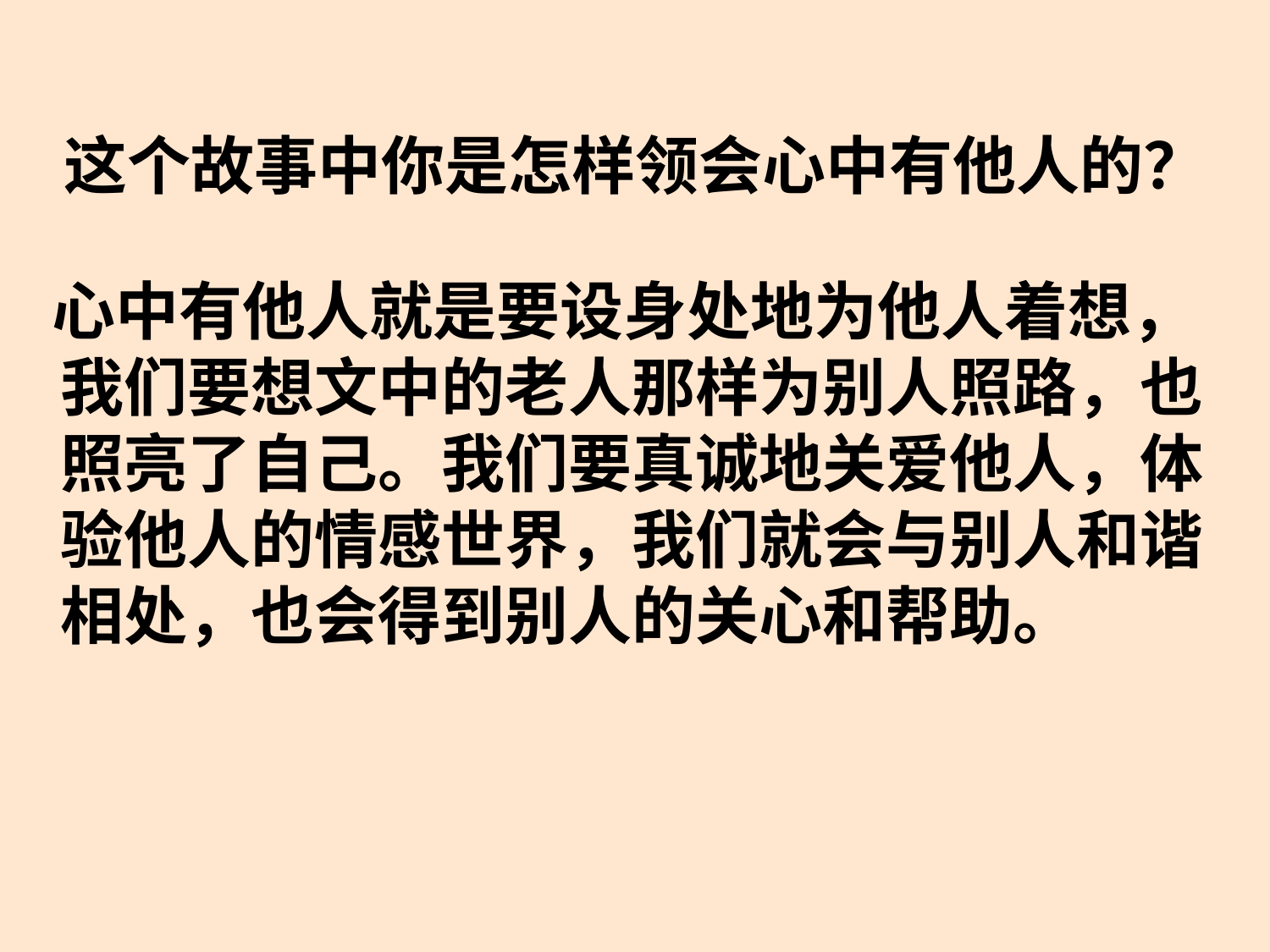

# 这个故事中你是怎样领会心中有他人的？
  心中有他人就是要设身处地为他人着想，我们要想文中的老人那样为别人照路，也照亮了自己。我们要真诚地关爱他人，体验他人的情感世界，我们就会与别人和谐相处，也会得到别人的关心和帮助。